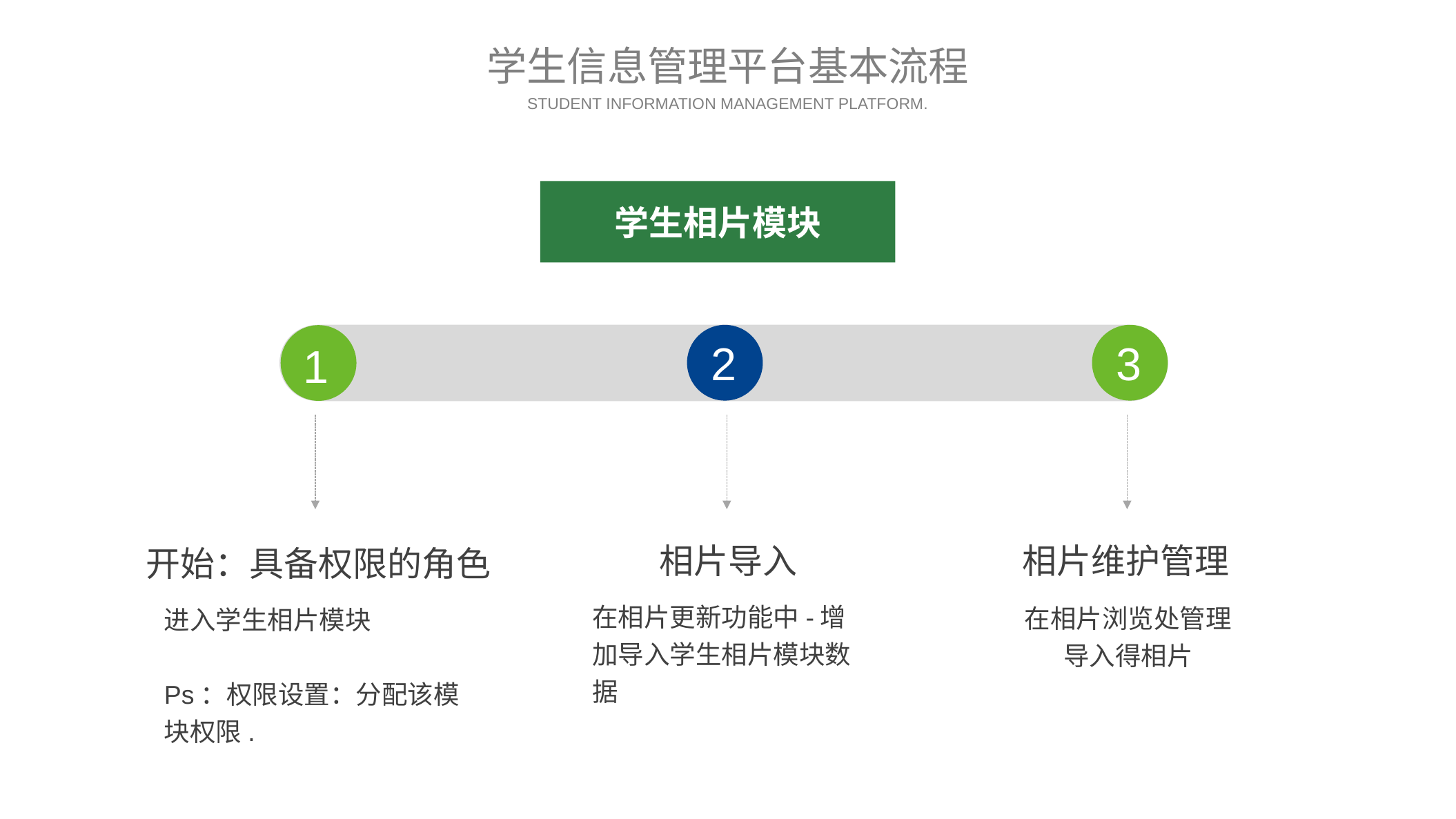

学生信息管理平台基本流程
STUDENT INFORMATION MANAGEMENT PLATFORM.
学生相片模块

3
2
1
相片导入
相片维护管理
开始：具备权限的角色
在相片更新功能中-增加导入学生相片模块数据
在相片浏览处管理导入得相片
进入学生相片模块

Ps：权限设置：分配该模块权限.